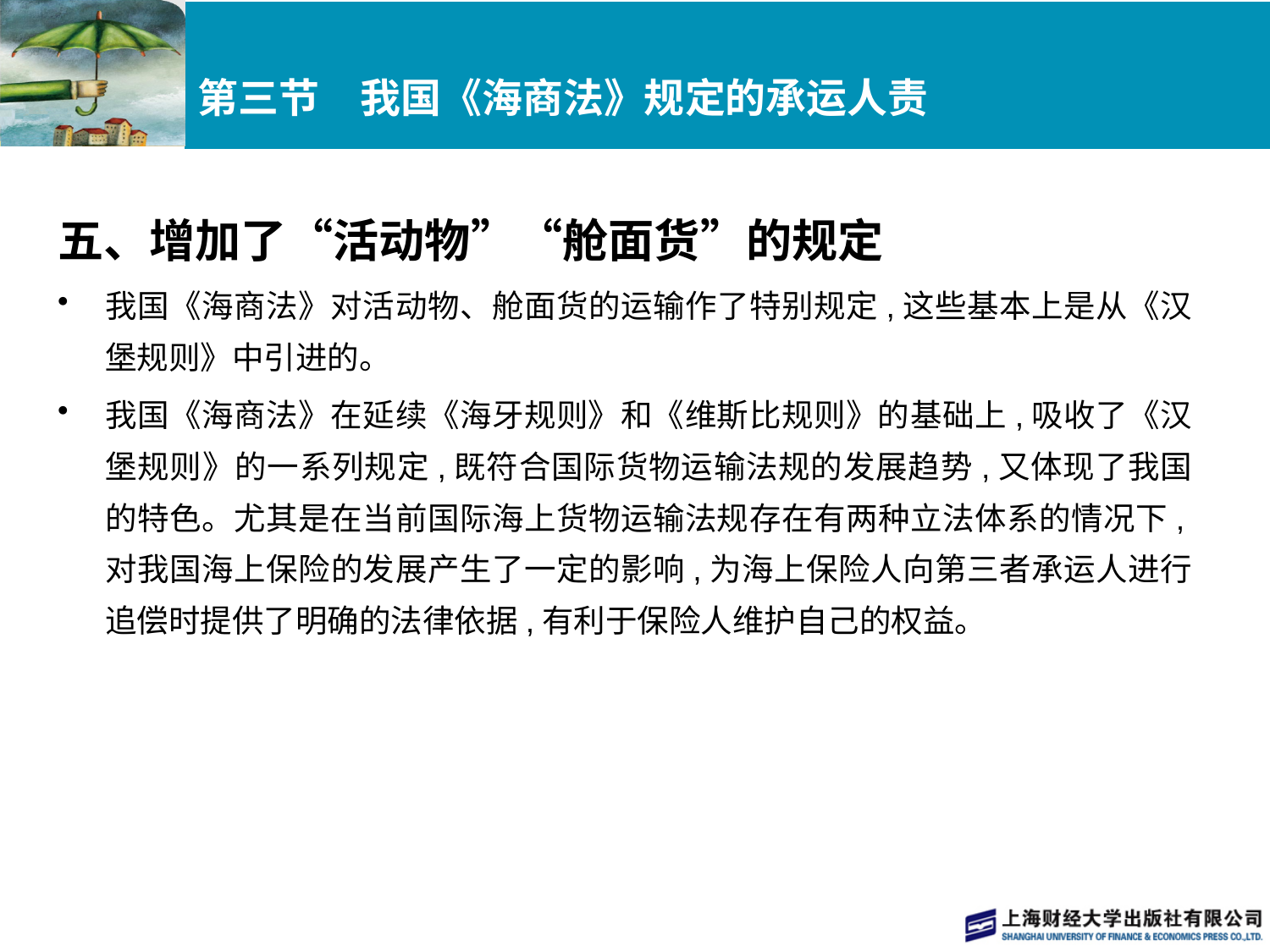

# 第三节　我国《海商法》规定的承运人责
五、增加了“活动物”“舱面货”的规定
我国《海商法》对活动物、舱面货的运输作了特别规定,这些基本上是从《汉堡规则》中引进的。
我国《海商法》在延续《海牙规则》和《维斯比规则》的基础上,吸收了《汉堡规则》的一系列规定,既符合国际货物运输法规的发展趋势,又体现了我国的特色。尤其是在当前国际海上货物运输法规存在有两种立法体系的情况下,对我国海上保险的发展产生了一定的影响,为海上保险人向第三者承运人进行追偿时提供了明确的法律依据,有利于保险人维护自己的权益。